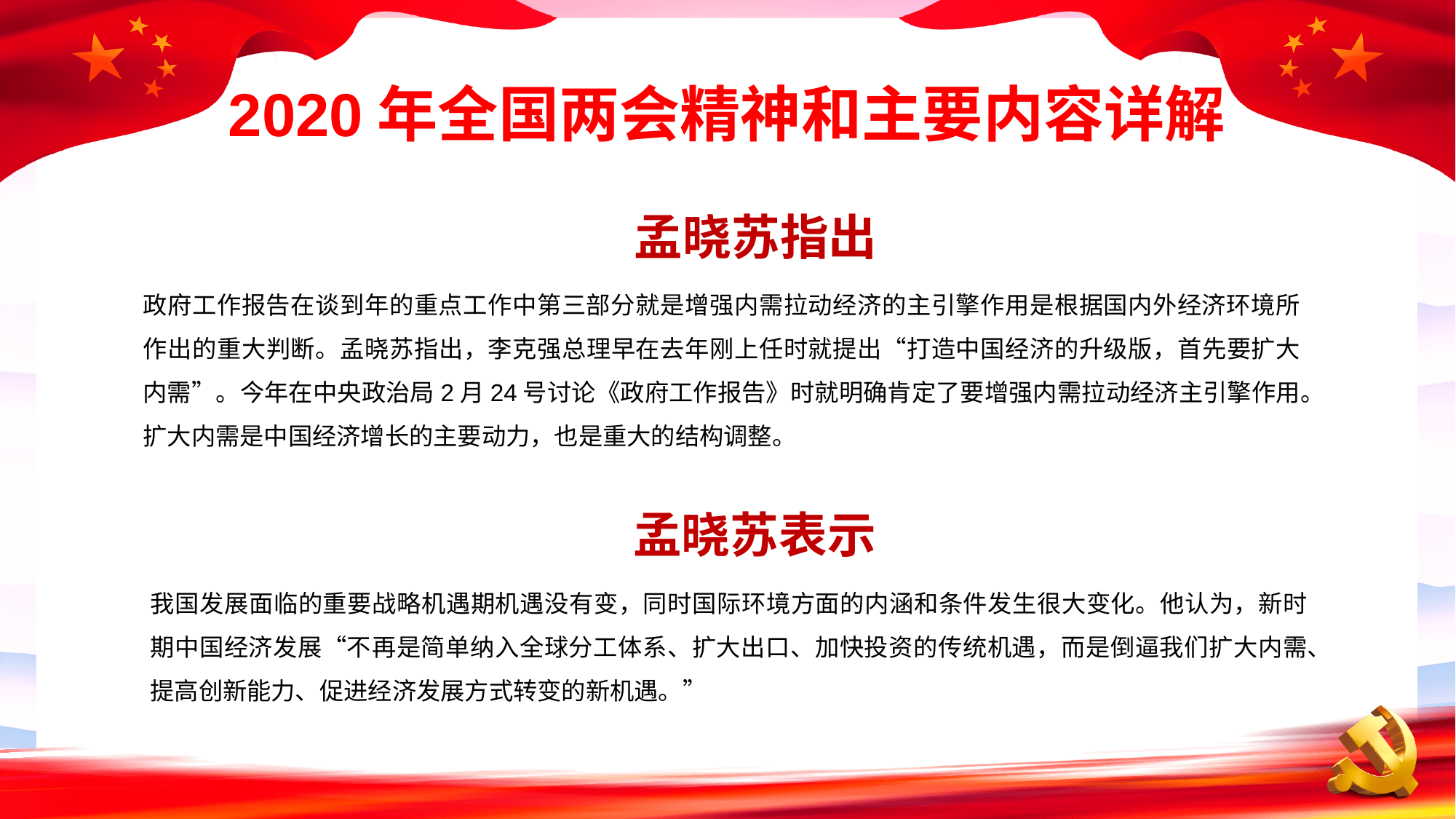

孟晓苏指出

政府工作报告在谈到年的重点工作中第三部分就是增强内需拉动经济的主引擎作用是根据国内外经济环境所作出的重大判断。孟晓苏指出，李克强总理早在去年刚上任时就提出“打造中国经济的升级版，首先要扩大内需”。今年在中央政治局2月24号讨论《政府工作报告》时就明确肯定了要增强内需拉动经济主引擎作用。扩大内需是中国经济增长的主要动力，也是重大的结构调整。
孟晓苏表示

我国发展面临的重要战略机遇期机遇没有变，同时国际环境方面的内涵和条件发生很大变化。他认为，新时期中国经济发展“不再是简单纳入全球分工体系、扩大出口、加快投资的传统机遇，而是倒逼我们扩大内需、提高创新能力、促进经济发展方式转变的新机遇。”